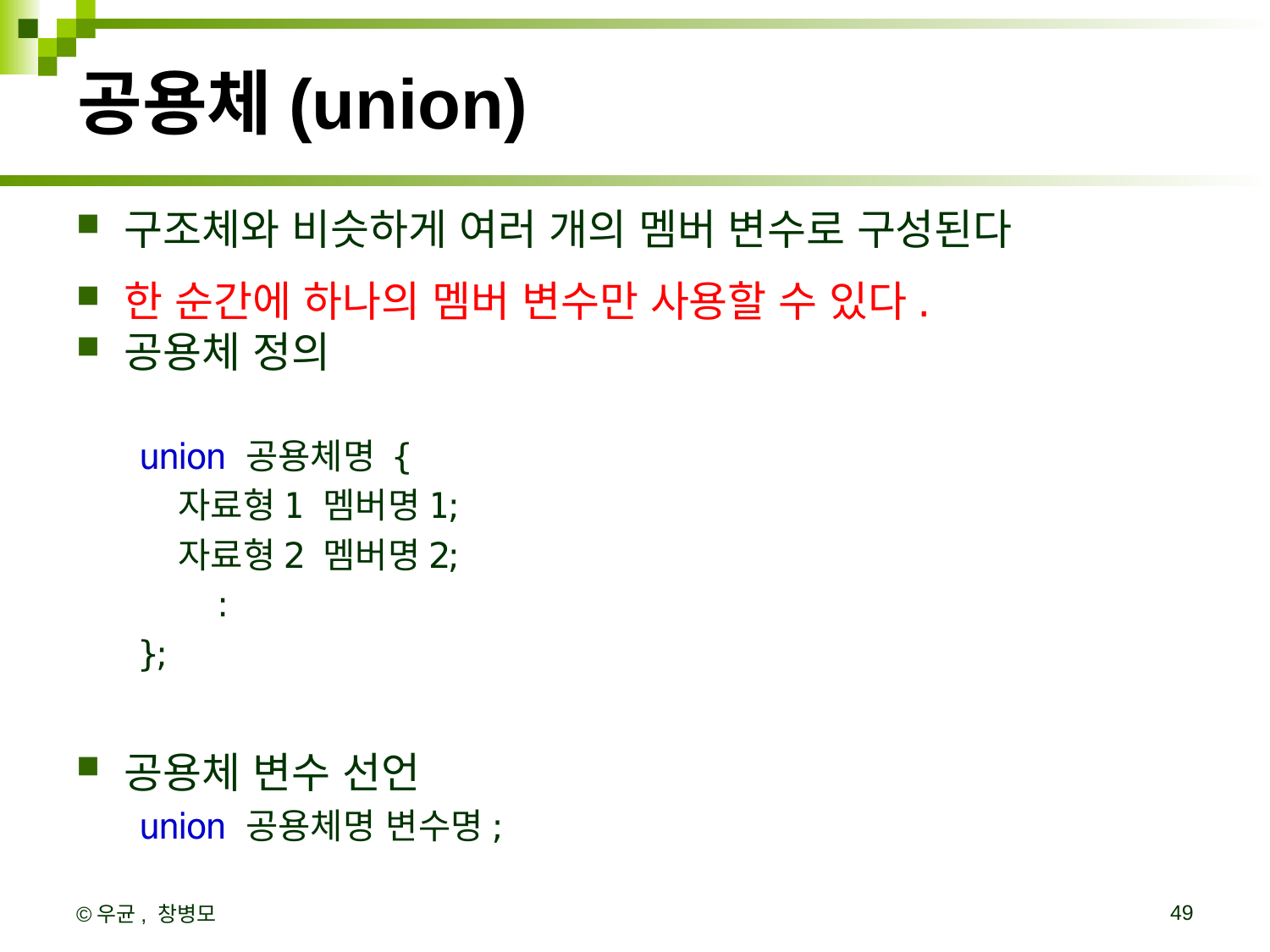

# 공용체(union)
구조체와 비슷하게 여러 개의 멤버 변수로 구성된다
한 순간에 하나의 멤버 변수만 사용할 수 있다.
공용체 정의
union 공용체명 {
   자료형1 멤버명1;
   자료형2 멤버명2;
       :
};

공용체 변수 선언
union 공용체명 변수명;
©우균, 창병모
49